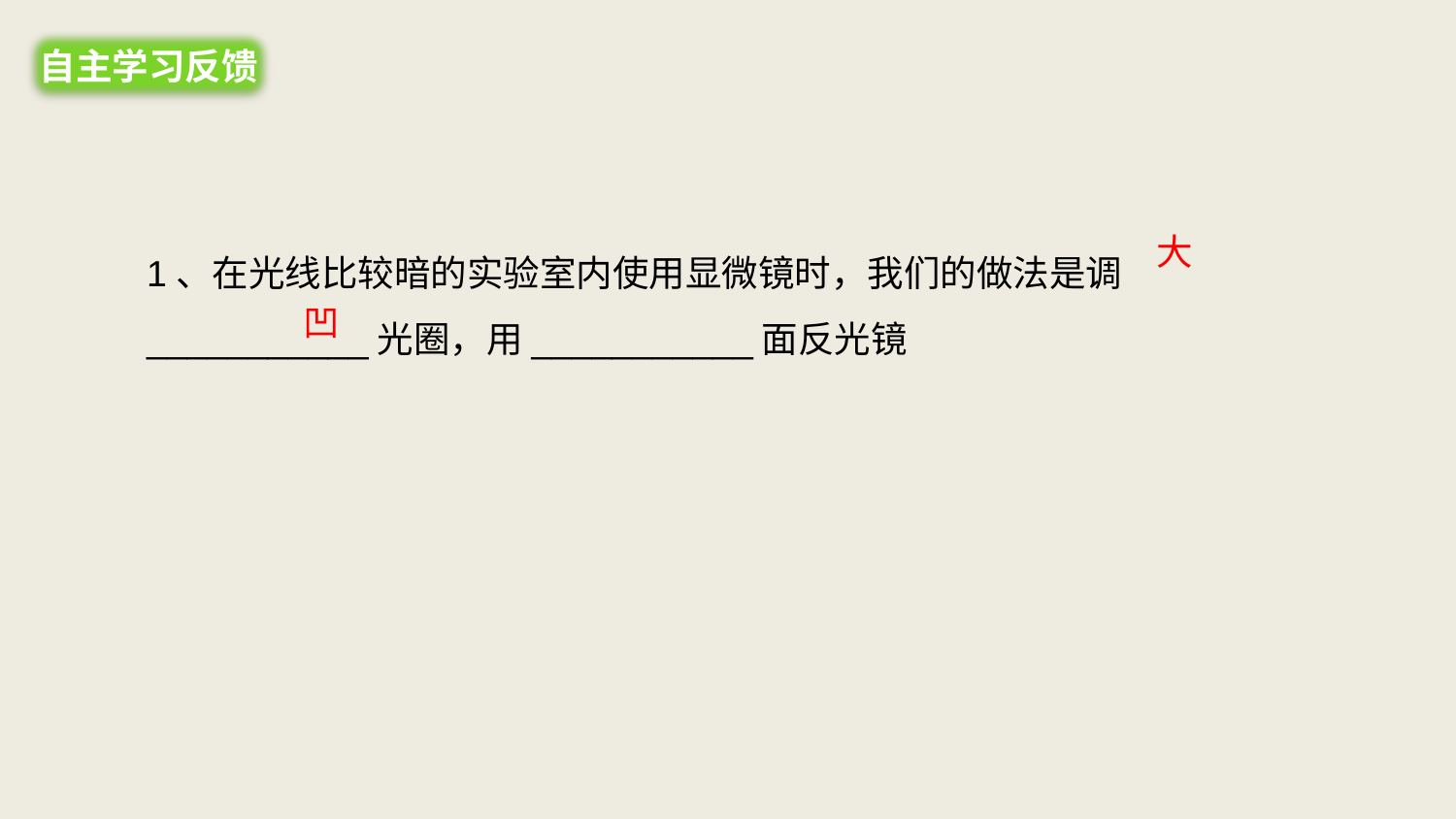

自主学习反馈
1、在光线比较暗的实验室内使用显微镜时，我们的做法是调___________光圈，用___________面反光镜
大
凹